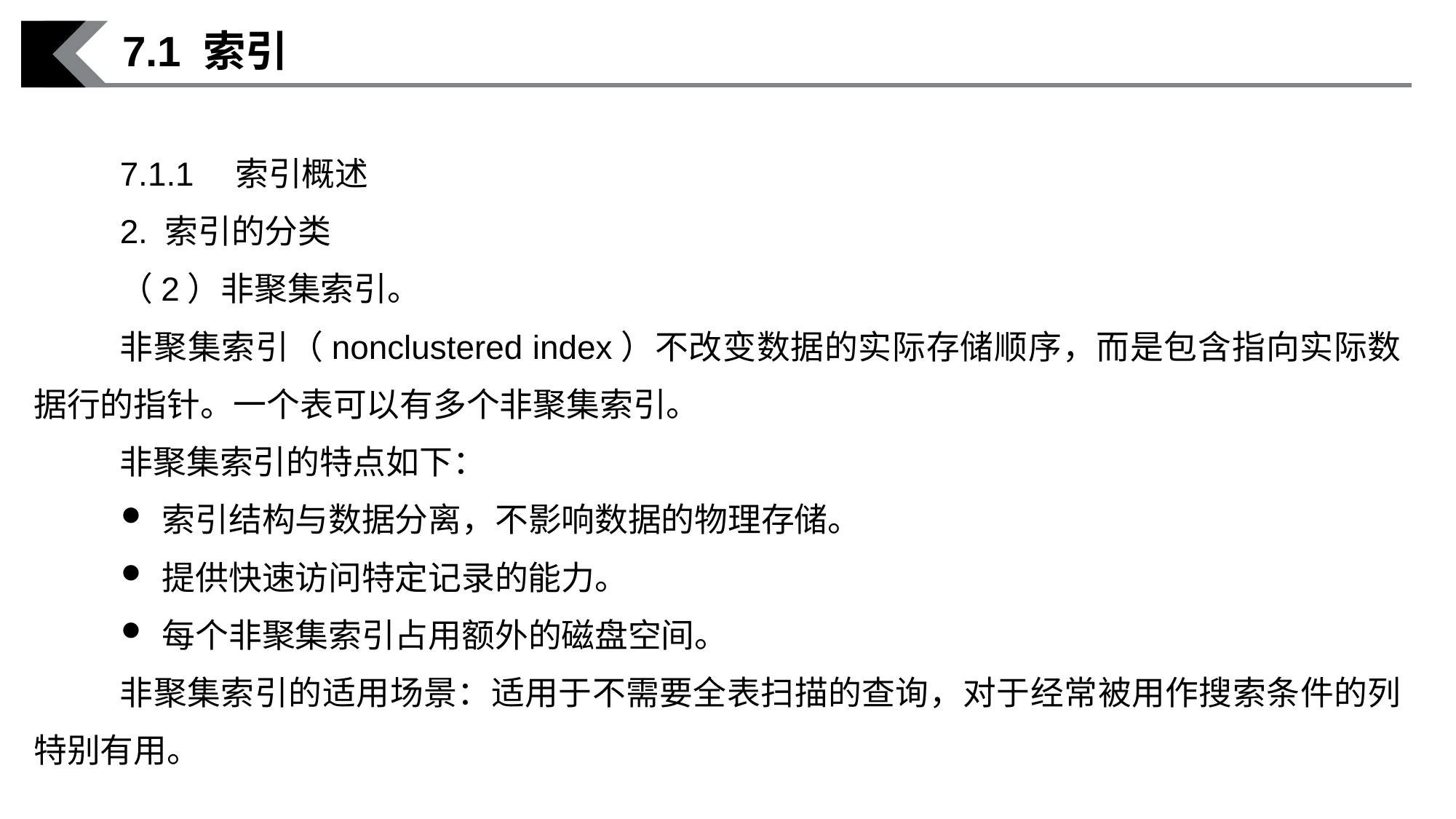

7.1 索引
7.1.1　索引概述
2. 索引的分类
（2）非聚集索引。
非聚集索引（nonclustered index）不改变数据的实际存储顺序，而是包含指向实际数据行的指针。一个表可以有多个非聚集索引。
非聚集索引的特点如下：
索引结构与数据分离，不影响数据的物理存储。
提供快速访问特定记录的能力。
每个非聚集索引占用额外的磁盘空间。
非聚集索引的适用场景：适用于不需要全表扫描的查询，对于经常被用作搜索条件的列特别有用。